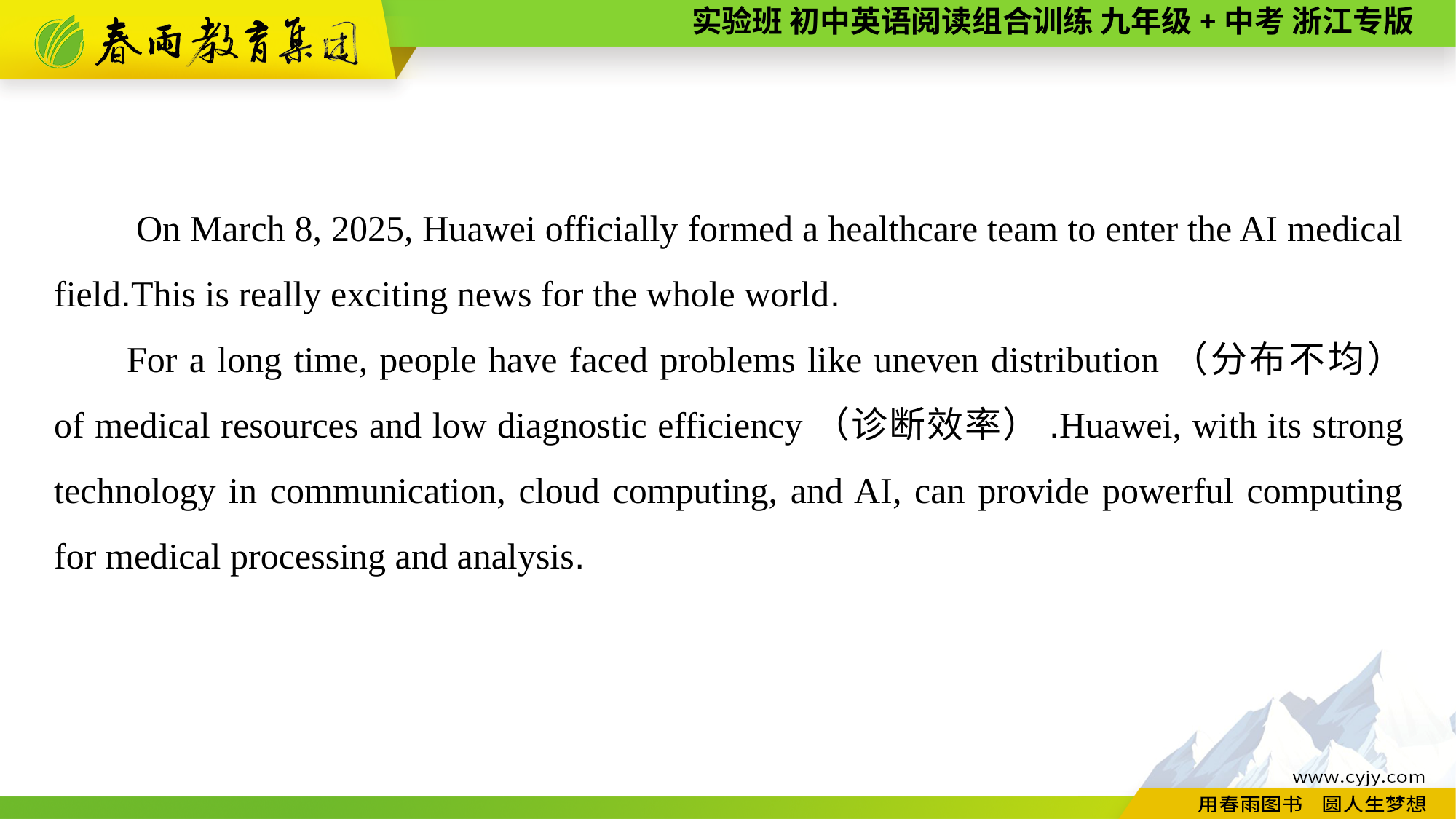

On March 8, 2025, Huawei officially formed a healthcare team to enter the AI medical field.This is really exciting news for the whole world.
For a long time, people have faced problems like uneven distribution（分布不均） of medical resources and low diagnostic efficiency（诊断效率）.Huawei, with its strong technology in communication, cloud computing, and AI, can provide powerful computing for medical processing and analysis.